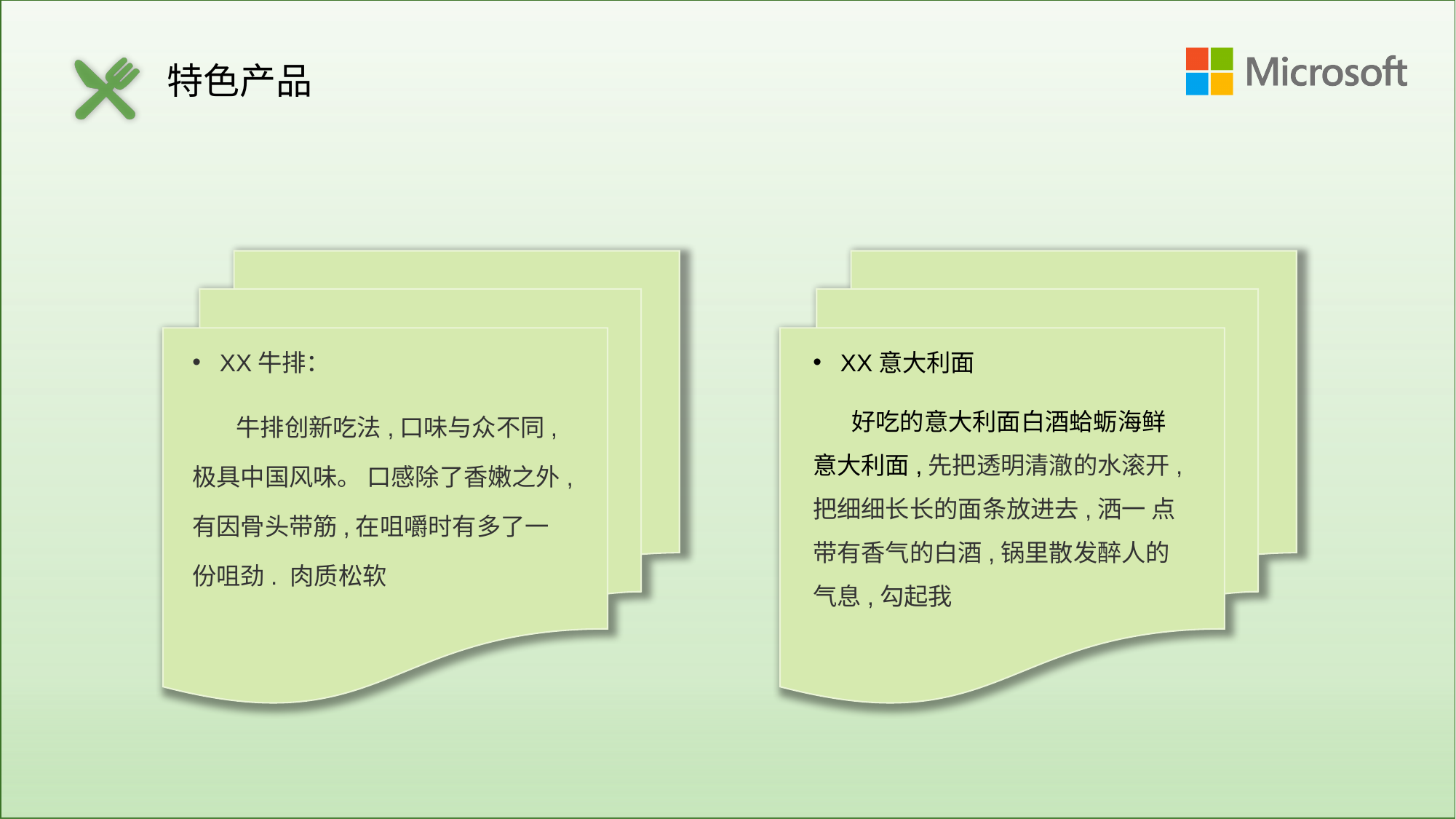

特色产品
XX牛排：
       牛排创新吃法,口味与众不同,极具中国风味。 口感除了香嫩之外,有因骨头带筋,在咀嚼时有多了一份咀劲. 肉质松软
XX意大利面
      好吃的意大利面白酒蛤蛎海鲜意大利面,先把透明清澈的水滚开,把细细长长的面条放进去,洒一 点带有香气的白酒,锅里散发醉人的气息,勾起我